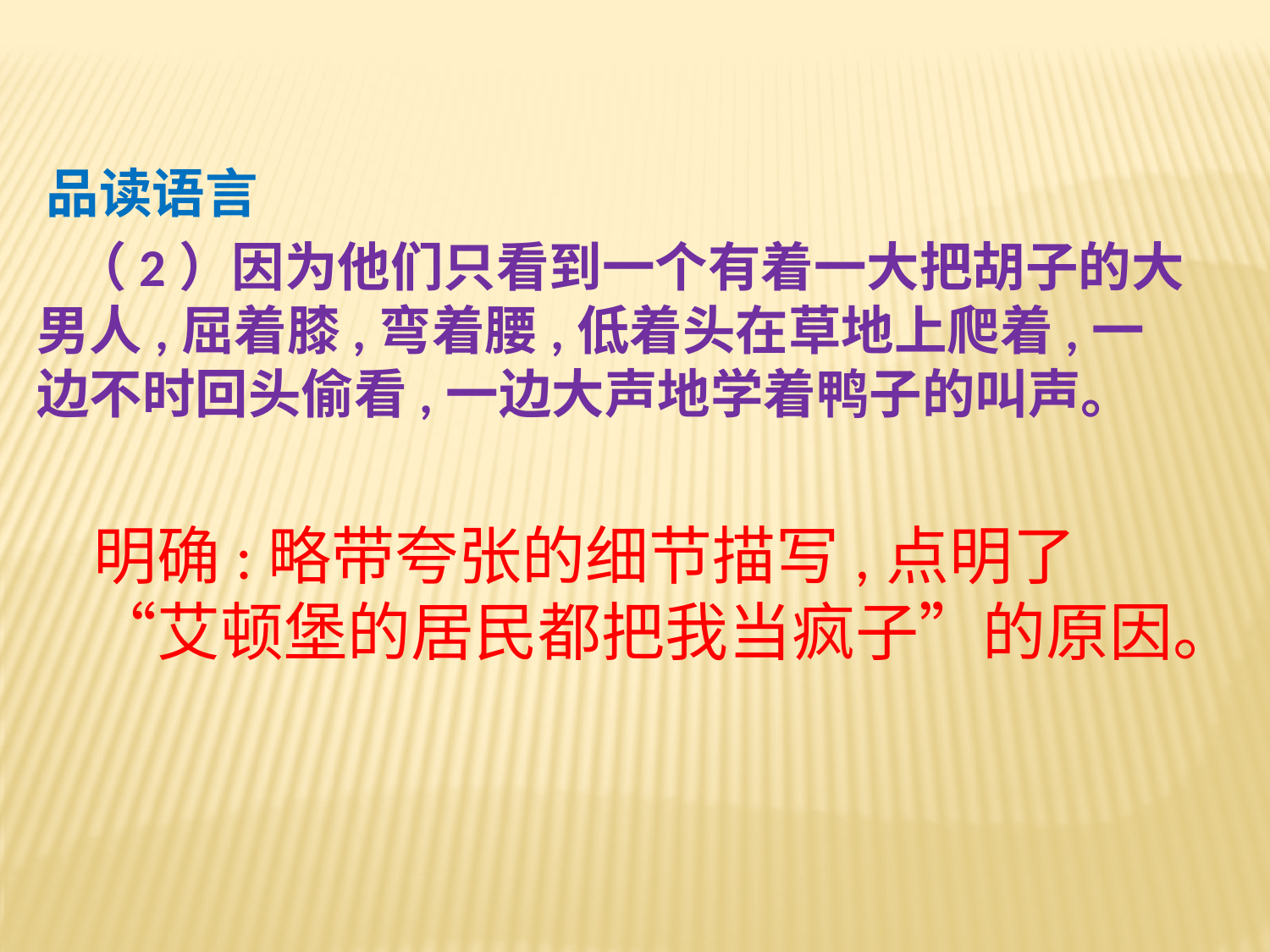

品读语言
（2）因为他们只看到一个有着一大把胡子的大男人,屈着膝,弯着腰,低着头在草地上爬着,一边不时回头偷看,一边大声地学着鸭子的叫声。

明确:略带夸张的细节描写,点明了“艾顿堡的居民都把我当疯子”的原因。